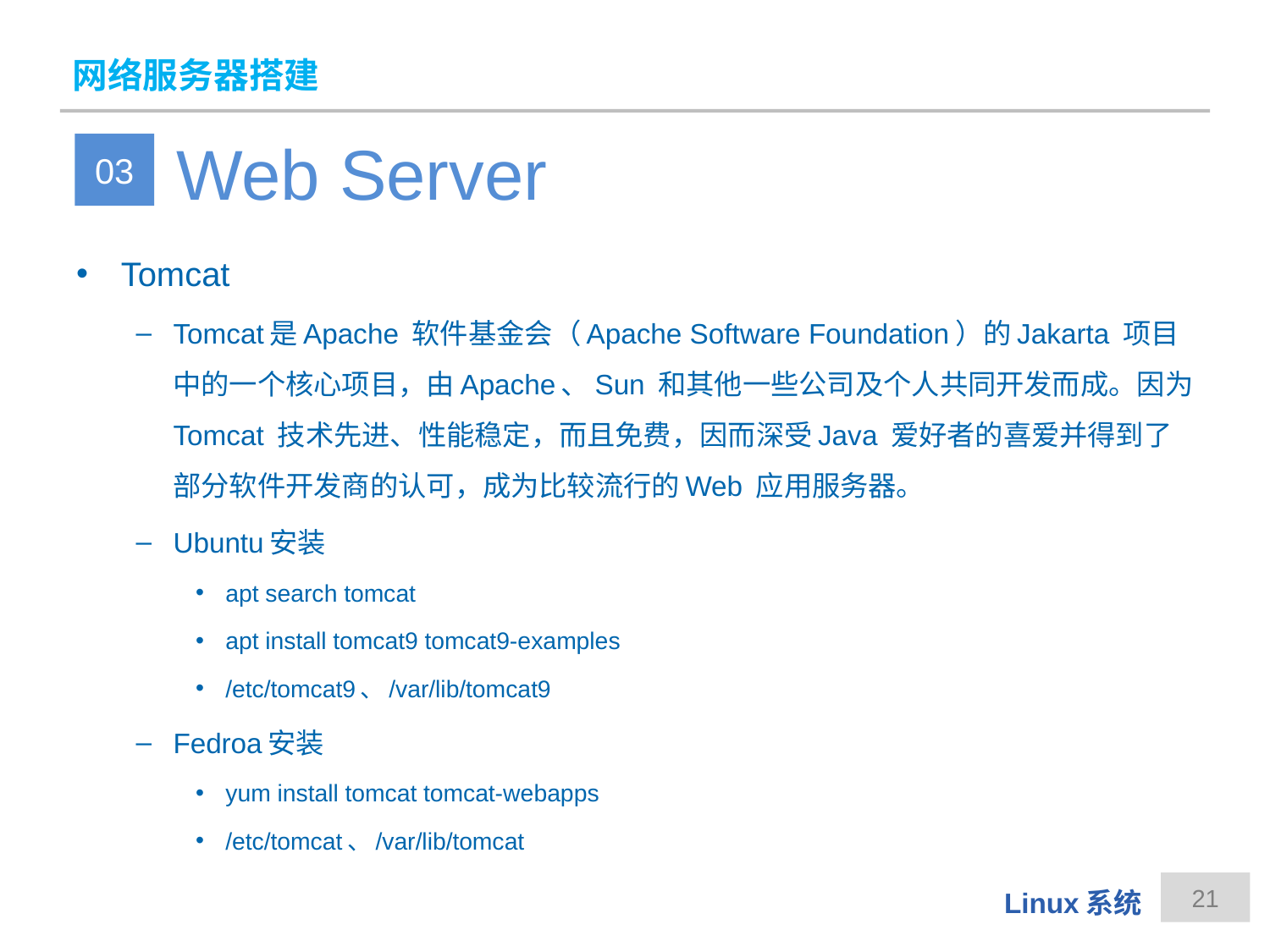

# 网络服务器搭建
Web Server
03
Tomcat
Tomcat是Apache 软件基金会（Apache Software Foundation）的Jakarta 项目中的一个核心项目，由Apache、Sun 和其他一些公司及个人共同开发而成。因为Tomcat 技术先进、性能稳定，而且免费，因而深受Java 爱好者的喜爱并得到了部分软件开发商的认可，成为比较流行的Web 应用服务器。
Ubuntu安装
apt search tomcat
apt install tomcat9 tomcat9-examples
/etc/tomcat9、/var/lib/tomcat9
Fedroa安装
yum install tomcat tomcat-webapps
/etc/tomcat、/var/lib/tomcat